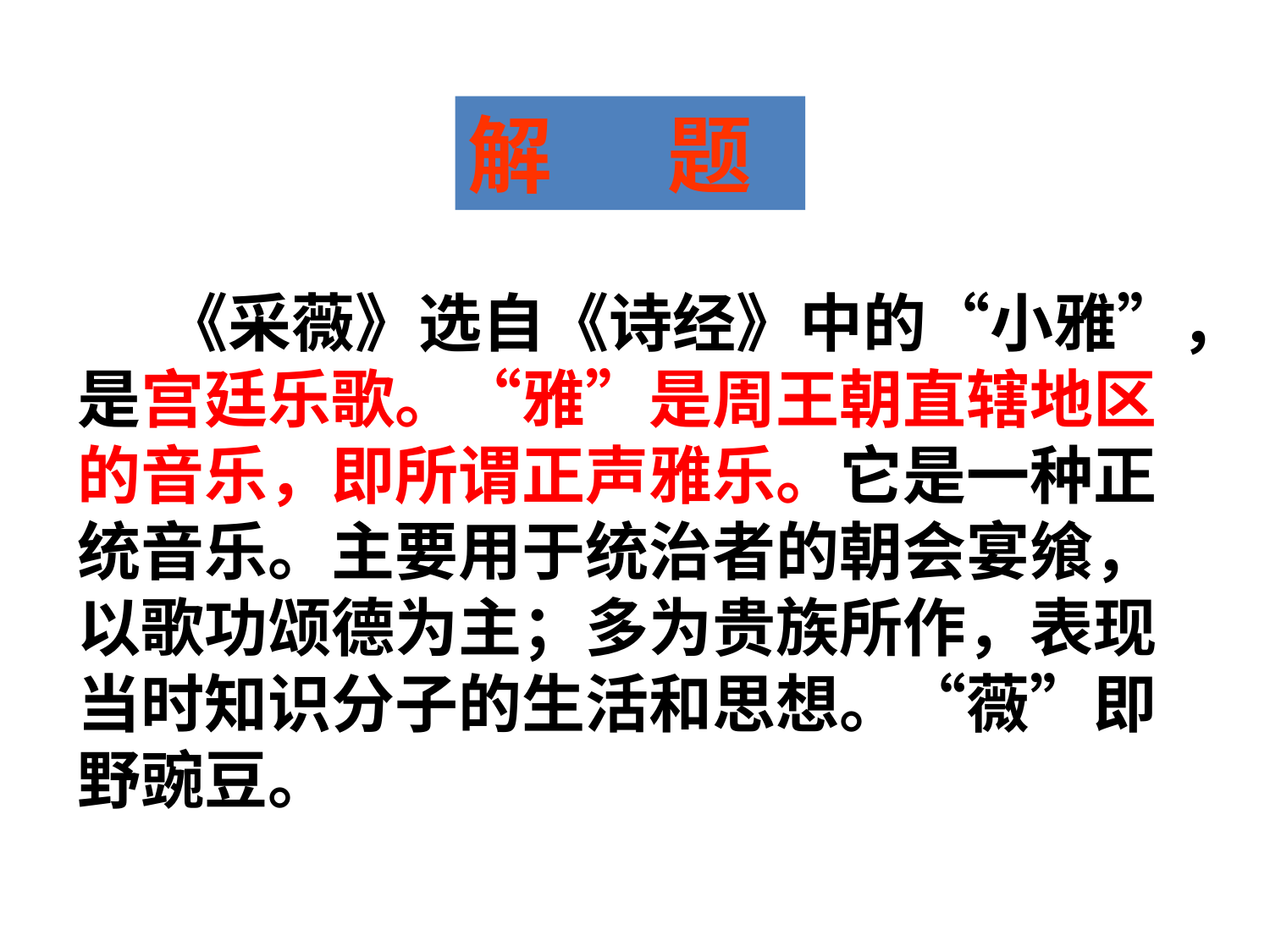

解      题
     《采薇》选自《诗经》中的“小雅”，是宫廷乐歌。“雅”是周王朝直辖地区的音乐，即所谓正声雅乐。它是一种正统音乐。主要用于统治者的朝会宴飨，以歌功颂德为主；多为贵族所作，表现当时知识分子的生活和思想。“薇”即野豌豆。